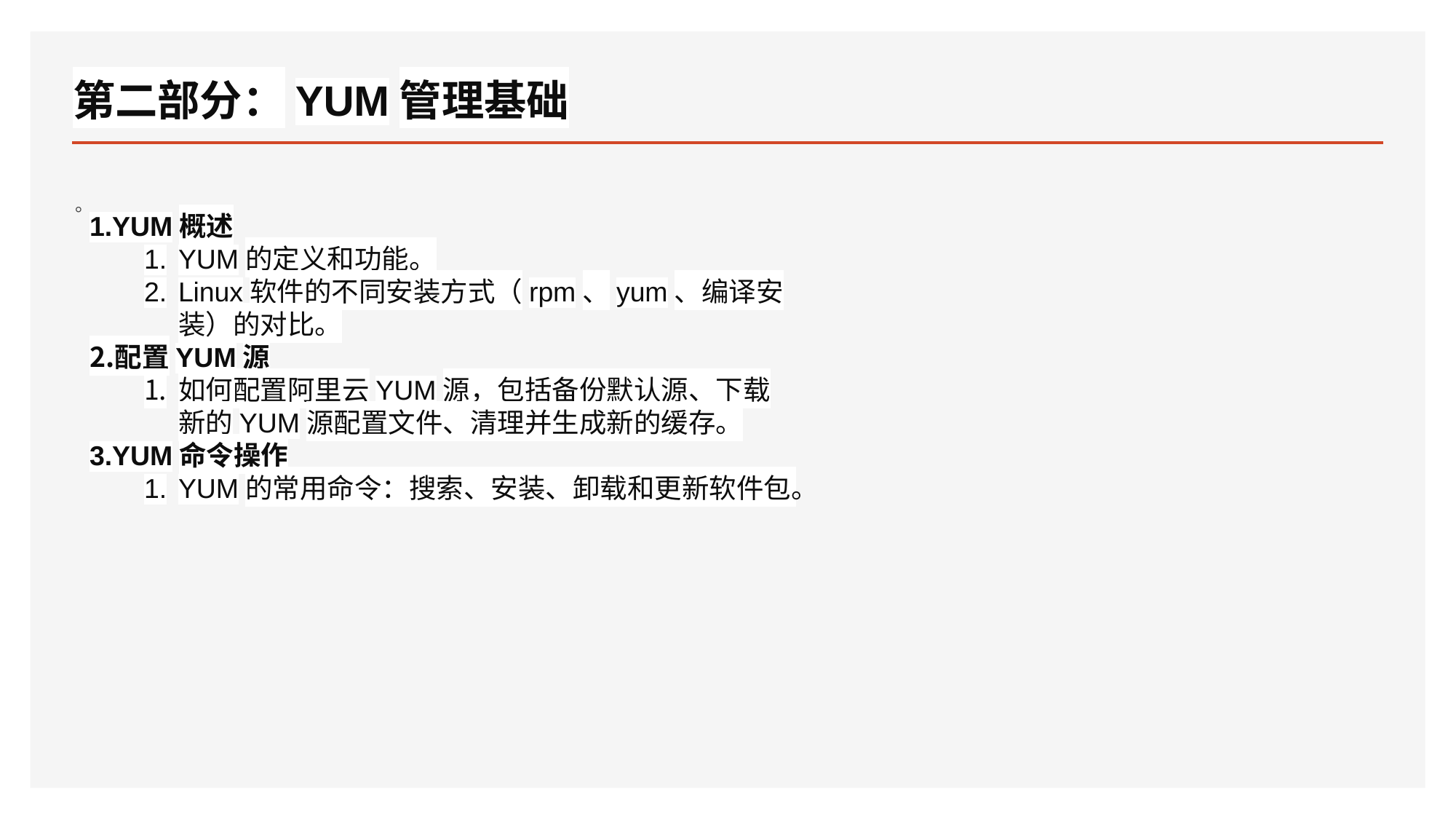

# 第二部分：YUM管理基础
。
YUM概述
YUM的定义和功能。
Linux软件的不同安装方式（rpm、yum、编译安装）的对比。
配置YUM源
如何配置阿里云YUM源，包括备份默认源、下载新的YUM源配置文件、清理并生成新的缓存。
YUM命令操作
YUM的常用命令：搜索、安装、卸载和更新软件包。